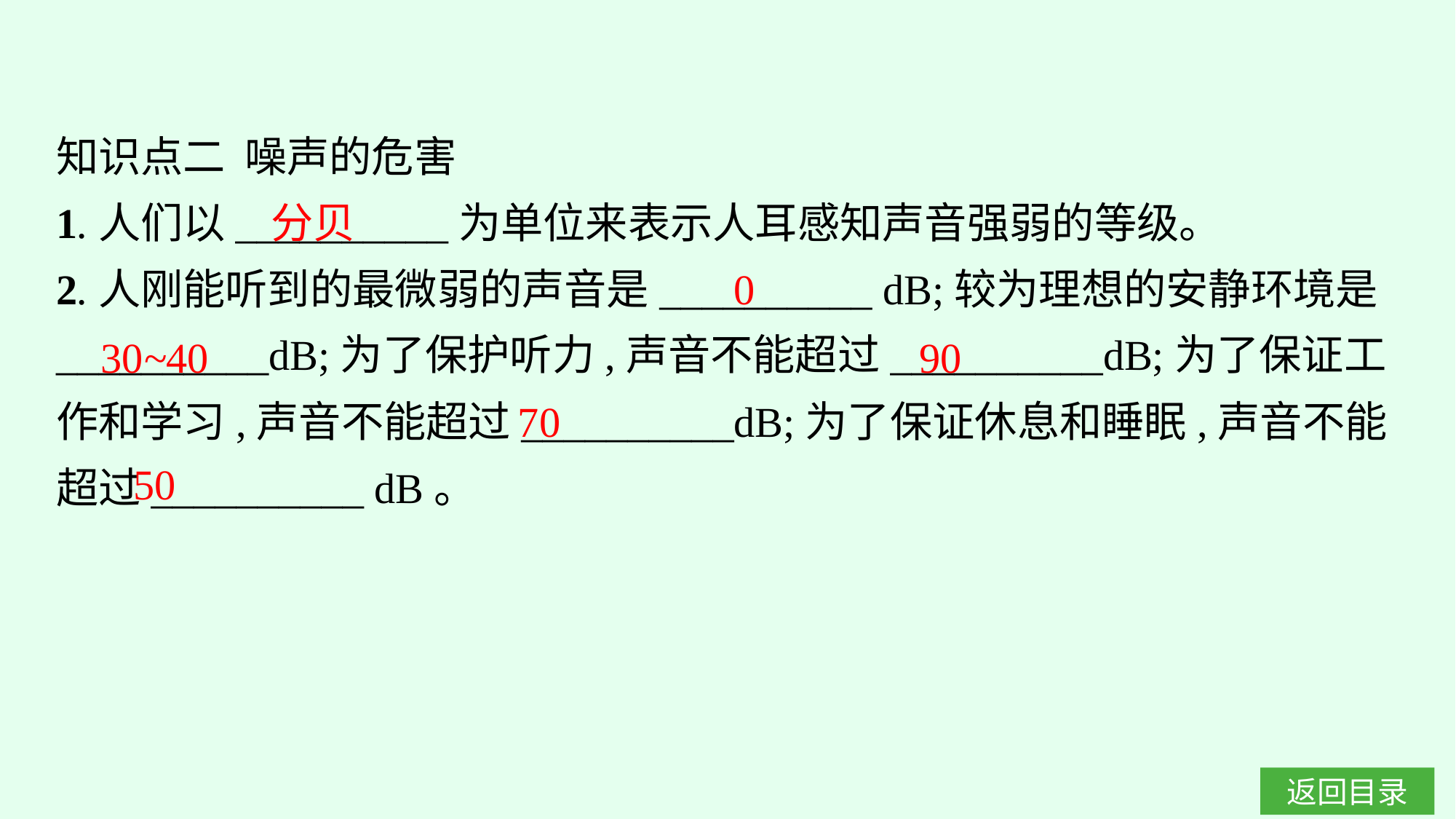

知识点二  噪声的危害
1.人们以__________为单位来表示人耳感知声音强弱的等级。
2.人刚能听到的最微弱的声音是__________ dB;较为理想的安静环境是__________dB;为了保护听力,声音不能超过__________dB;为了保证工作和学习,声音不能超过__________dB;为了保证休息和睡眠,声音不能超过__________ dB。
分贝
0
30~40
90
70
50